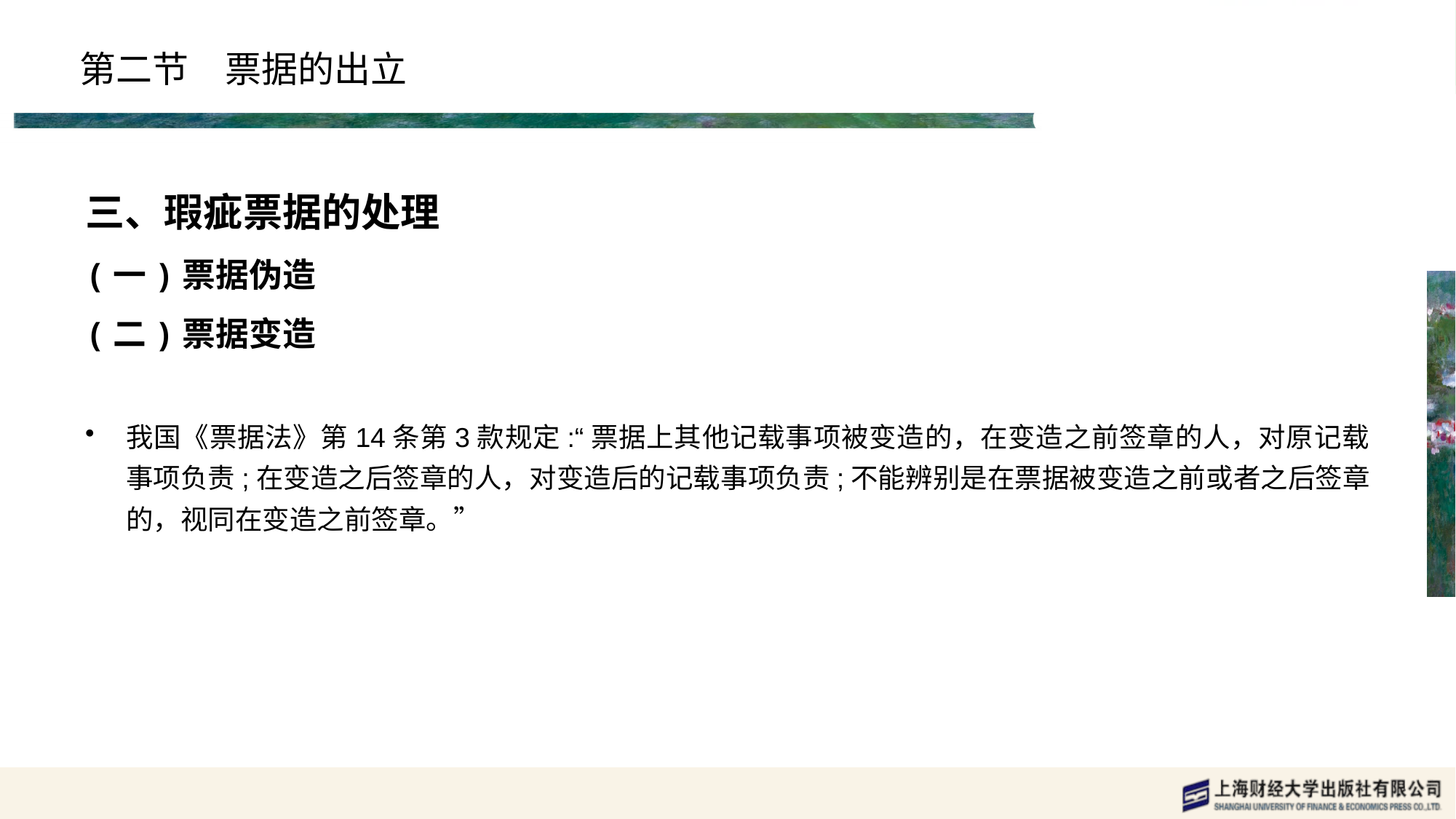

# 第二节　票据的出立
三、瑕疵票据的处理
(一)票据伪造
(二)票据变造

我国《票据法》第14条第3款规定:“票据上其他记载事项被变造的，在变造之前签章的人，对原记载事项负责;在变造之后签章的人，对变造后的记载事项负责;不能辨别是在票据被变造之前或者之后签章的，视同在变造之前签章。”